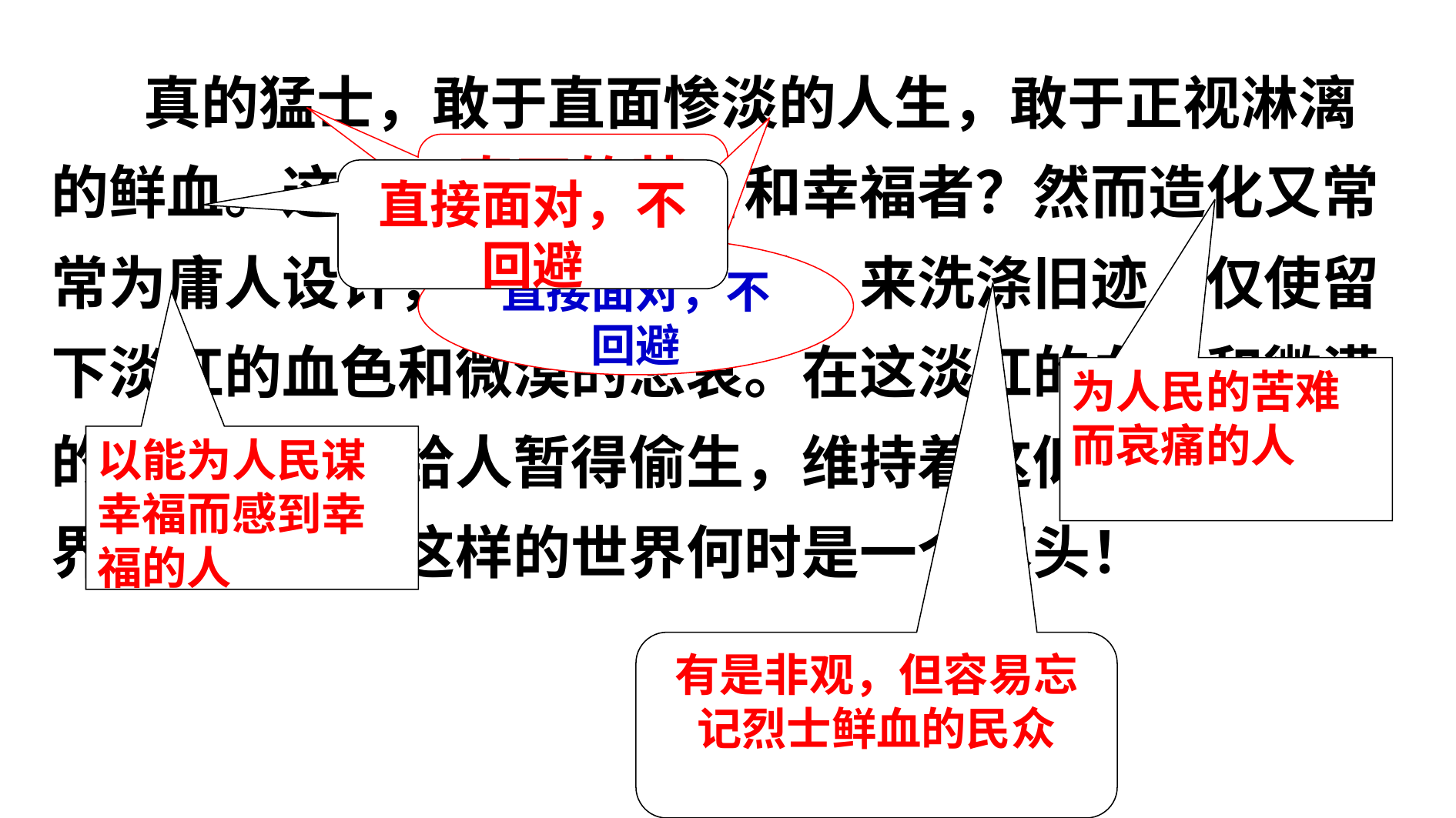

真的猛士，敢于直面惨淡的人生，敢于正视淋漓的鲜血。这是怎样的哀痛者和幸福者？然而造化又常常为庸人设计，以时间的流驶，来洗涤旧迹，仅使留下淡红的血色和微漠的悲哀。在这淡红的血色和微漠的悲哀中，又给人暂得偷生，维持着这似人非人的世界。我不知道这样的世界何时是一个尽头！
真正的革命者
直接面对，不回避
直接面对，不回避
为人民的苦难而哀痛的人
以能为人民谋幸福而感到幸福的人
有是非观，但容易忘记烈士鲜血的民众